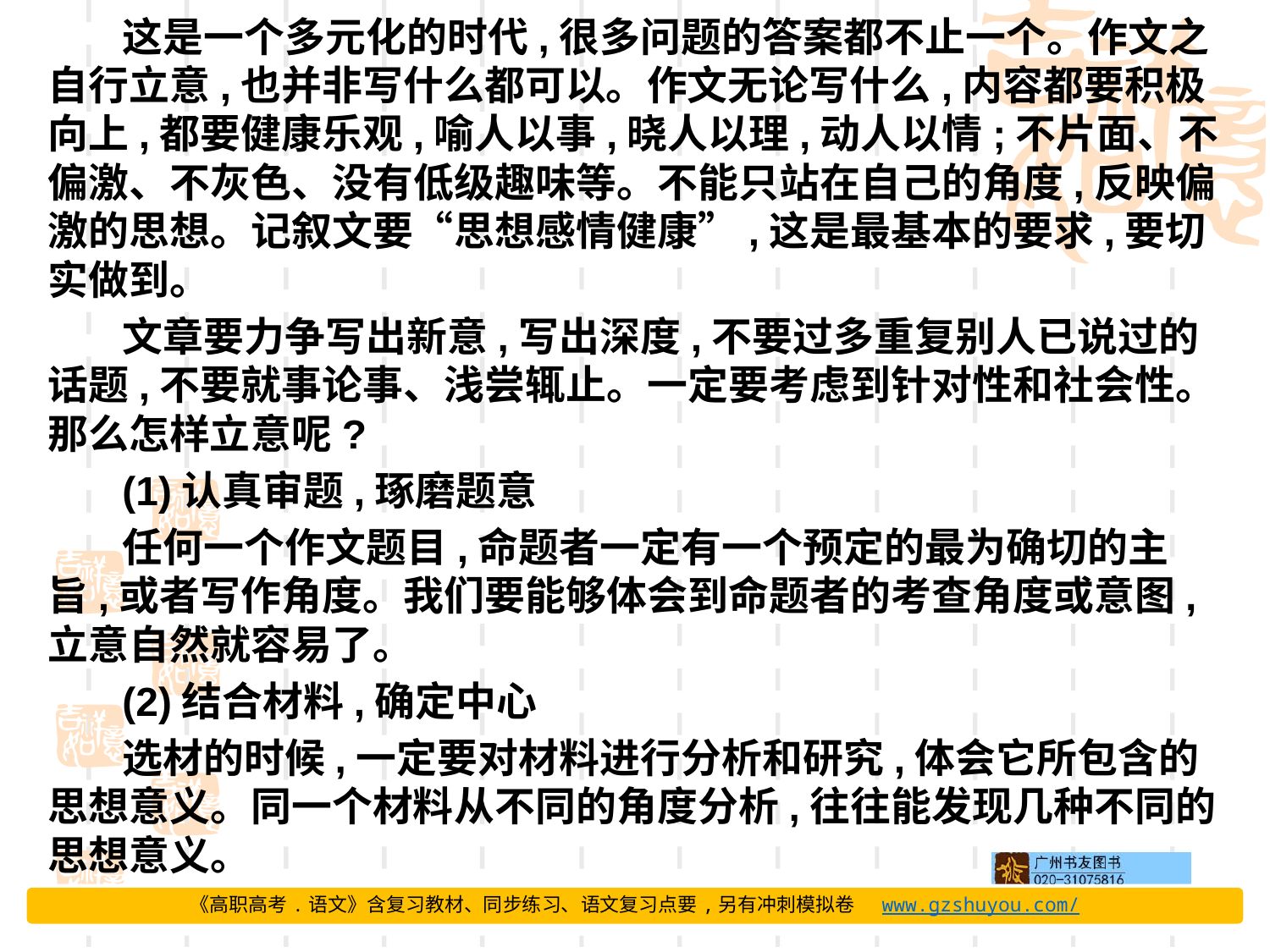

这是一个多元化的时代,很多问题的答案都不止一个。作文之自行立意,也并非写什么都可以。作文无论写什么,内容都要积极向上,都要健康乐观,喻人以事,晓人以理,动人以情;不片面、不偏激、不灰色、没有低级趣味等。不能只站在自己的角度,反映偏激的思想。记叙文要“思想感情健康”,这是最基本的要求,要切实做到。
文章要力争写出新意,写出深度,不要过多重复别人已说过的话题,不要就事论事、浅尝辄止。一定要考虑到针对性和社会性。那么怎样立意呢?
(1)认真审题,琢磨题意
任何一个作文题目,命题者一定有一个预定的最为确切的主旨,或者写作角度。我们要能够体会到命题者的考查角度或意图,立意自然就容易了。
(2)结合材料,确定中心
选材的时候,一定要对材料进行分析和研究,体会它所包含的思想意义。同一个材料从不同的角度分析,往往能发现几种不同的思想意义。